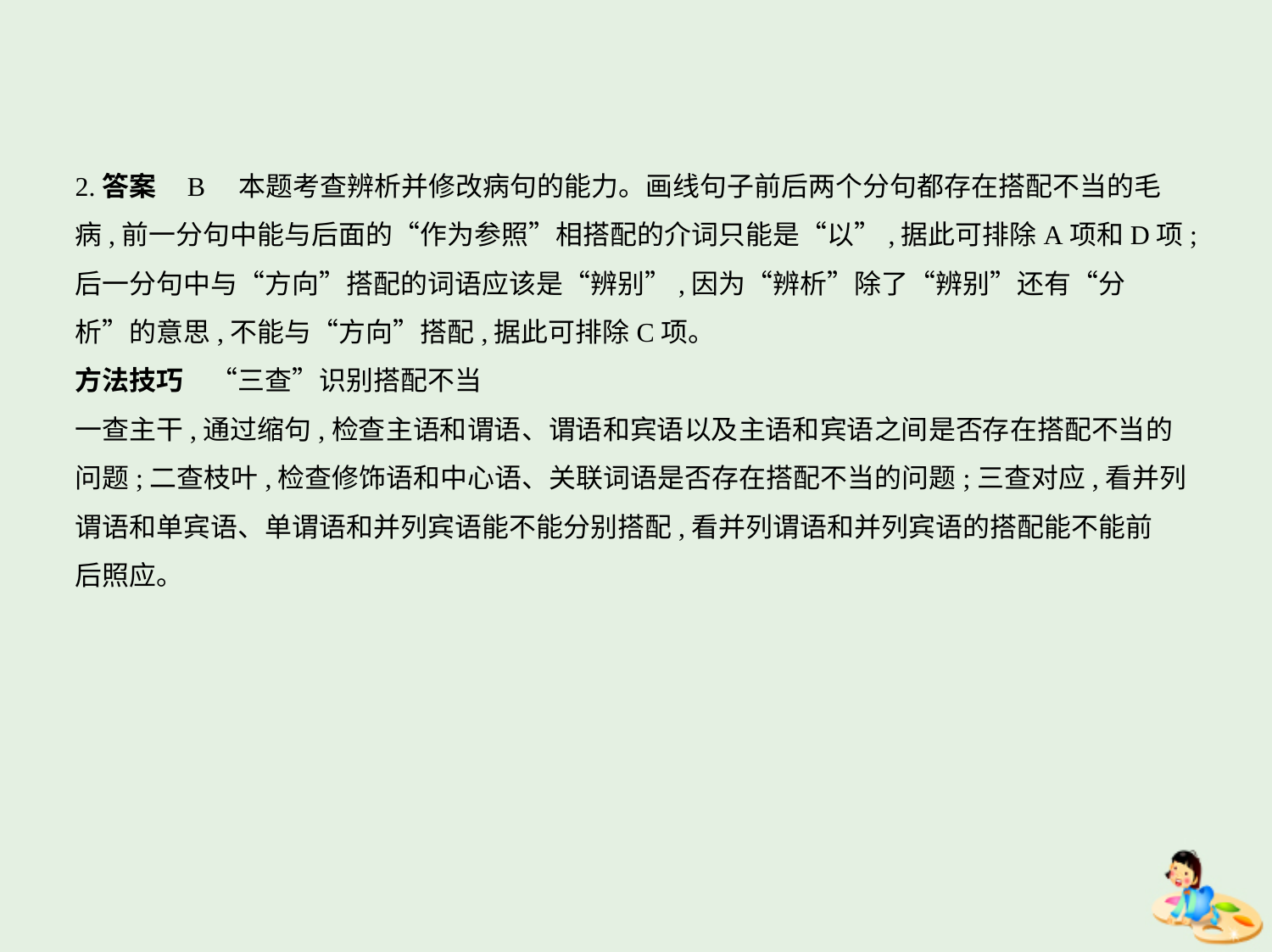

2.答案    B　本题考查辨析并修改病句的能力。画线句子前后两个分句都存在搭配不当的毛
病,前一分句中能与后面的“作为参照”相搭配的介词只能是“以”,据此可排除A项和D项;
后一分句中与“方向”搭配的词语应该是“辨别”,因为“辨析”除了“辨别”还有“分
析”的意思,不能与“方向”搭配,据此可排除C项。
方法技巧　“三查”识别搭配不当
一查主干,通过缩句,检查主语和谓语、谓语和宾语以及主语和宾语之间是否存在搭配不当的
问题;二查枝叶,检查修饰语和中心语、关联词语是否存在搭配不当的问题;三查对应,看并列
谓语和单宾语、单谓语和并列宾语能不能分别搭配,看并列谓语和并列宾语的搭配能不能前
后照应。